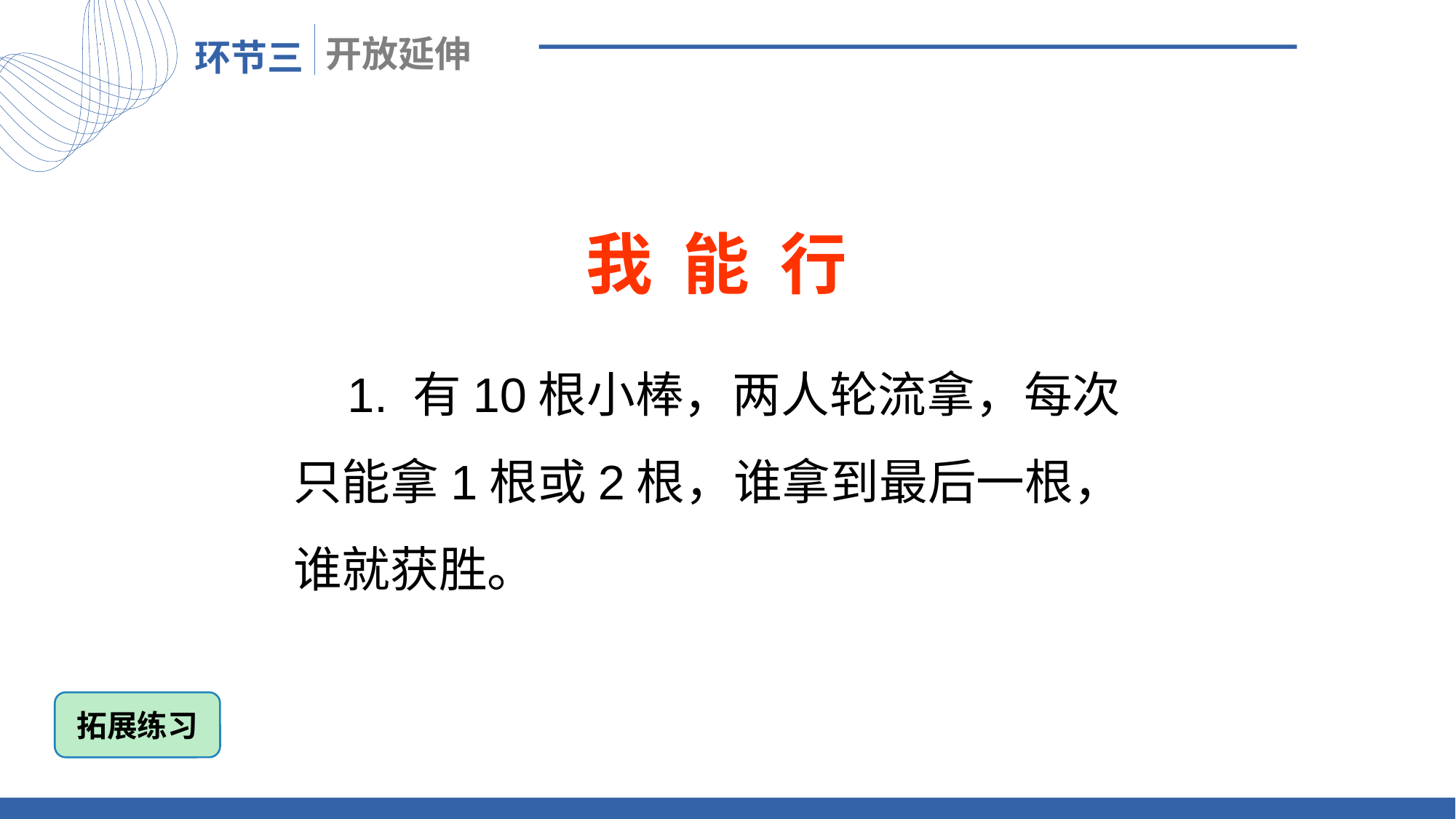

我  能  行

    1. 有10根小棒，两人轮流拿，每次只能拿1根或2根，谁拿到最后一根，谁就获胜。
拓展练习